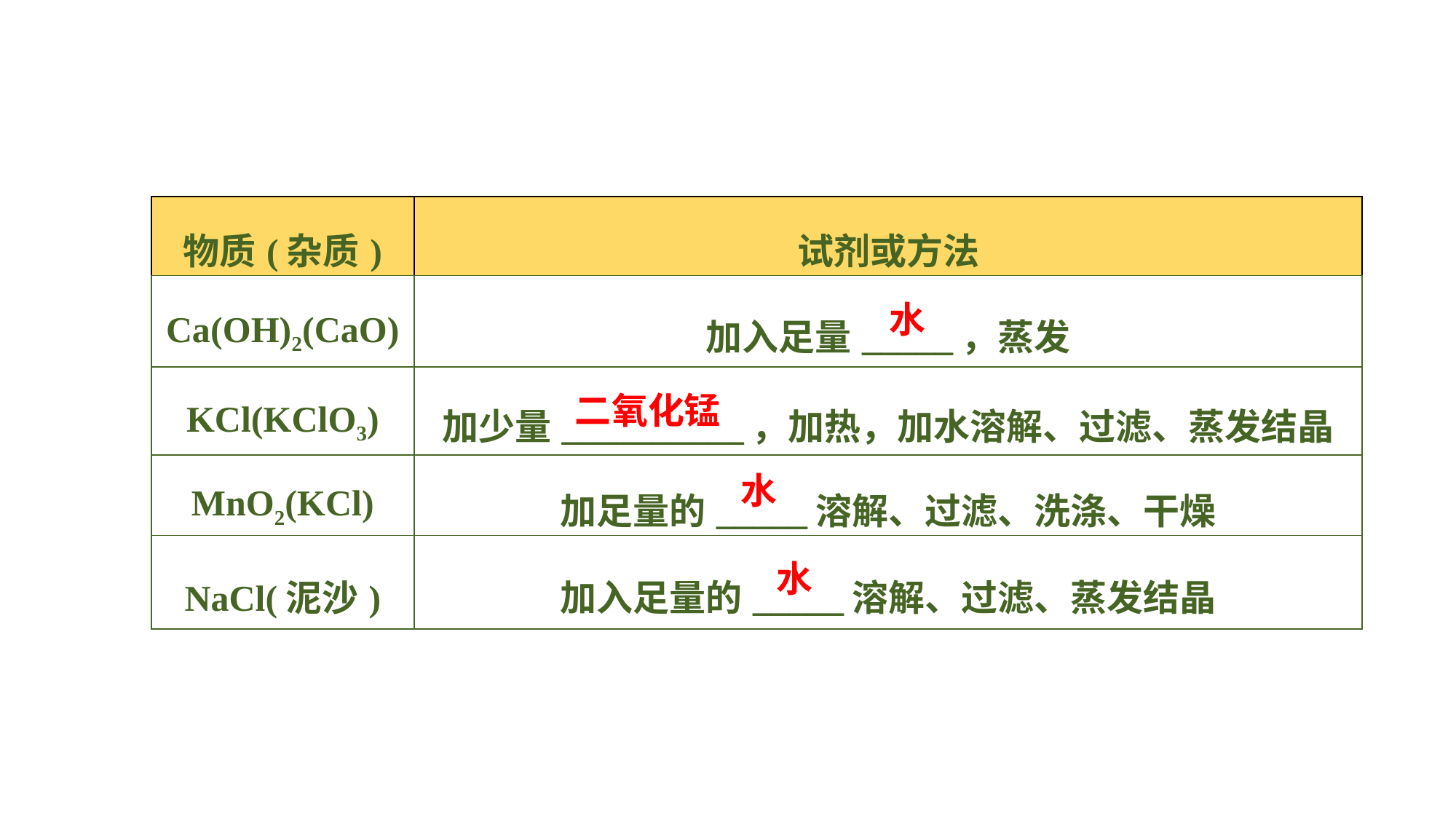

| 物质(杂质) | 试剂或方法 |
| --- | --- |
| Ca(OH)2(CaO) | 加入足量\_\_\_\_\_，蒸发 |
| KCl(KClO3) | 加少量\_\_\_\_\_\_\_\_\_\_，加热，加水溶解、过滤、蒸发结晶 |
| MnO2(KCl) | 加足量的\_\_\_\_\_溶解、过滤、洗涤、干燥 |
| NaCl(泥沙) | 加入足量的\_\_\_\_\_溶解、过滤、蒸发结晶 |
水
二氧化锰
水
水